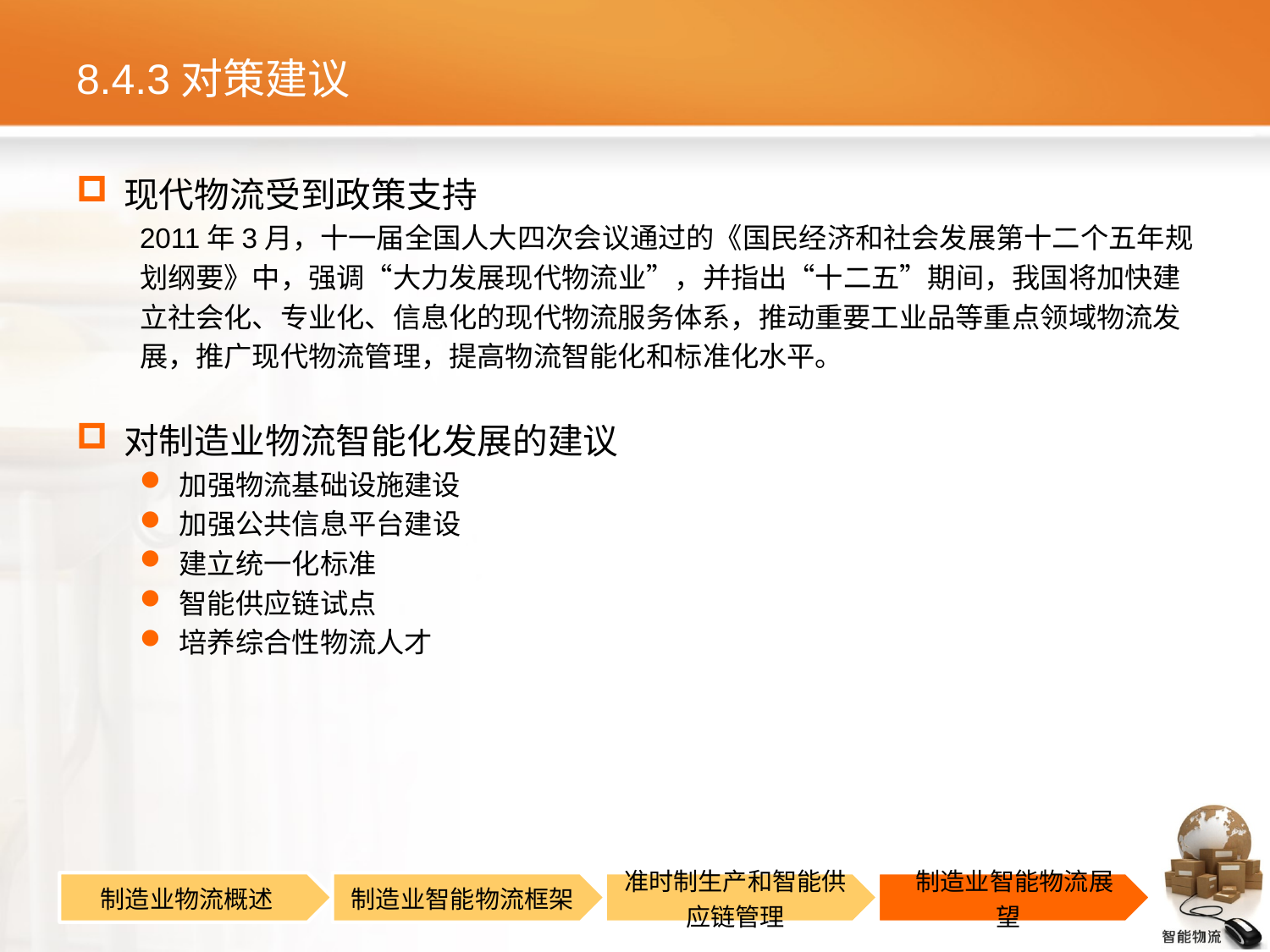

# 8.4.3对策建议
现代物流受到政策支持
2011年3月，十一届全国人大四次会议通过的《国民经济和社会发展第十二个五年规
划纲要》中，强调“大力发展现代物流业”，并指出“十二五”期间，我国将加快建
立社会化、专业化、信息化的现代物流服务体系，推动重要工业品等重点领域物流发
展，推广现代物流管理，提高物流智能化和标准化水平。

对制造业物流智能化发展的建议
加强物流基础设施建设
加强公共信息平台建设
建立统一化标准
智能供应链试点
培养综合性物流人才